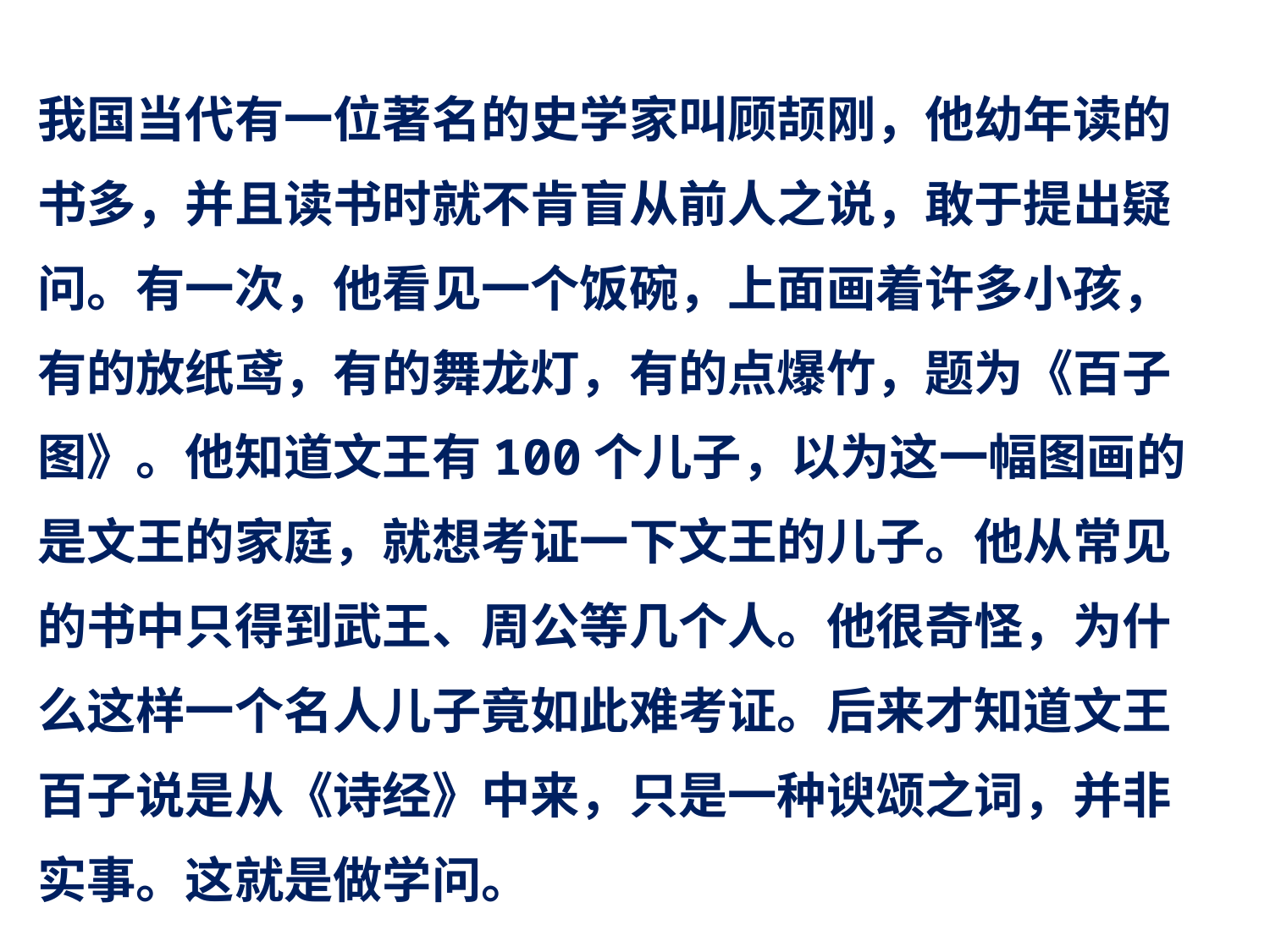

我国当代有一位著名的史学家叫顾颉刚，他幼年读的书多，并且读书时就不肯盲从前人之说，敢于提出疑问。有一次，他看见一个饭碗，上面画着许多小孩，有的放纸鸢，有的舞龙灯，有的点爆竹，题为《百子图》。他知道文王有100个儿子，以为这一幅图画的是文王的家庭，就想考证一下文王的儿子。他从常见的书中只得到武王、周公等几个人。他很奇怪，为什么这样一个名人儿子竟如此难考证。后来才知道文王百子说是从《诗经》中来，只是一种谀颂之词，并非实事。这就是做学问。